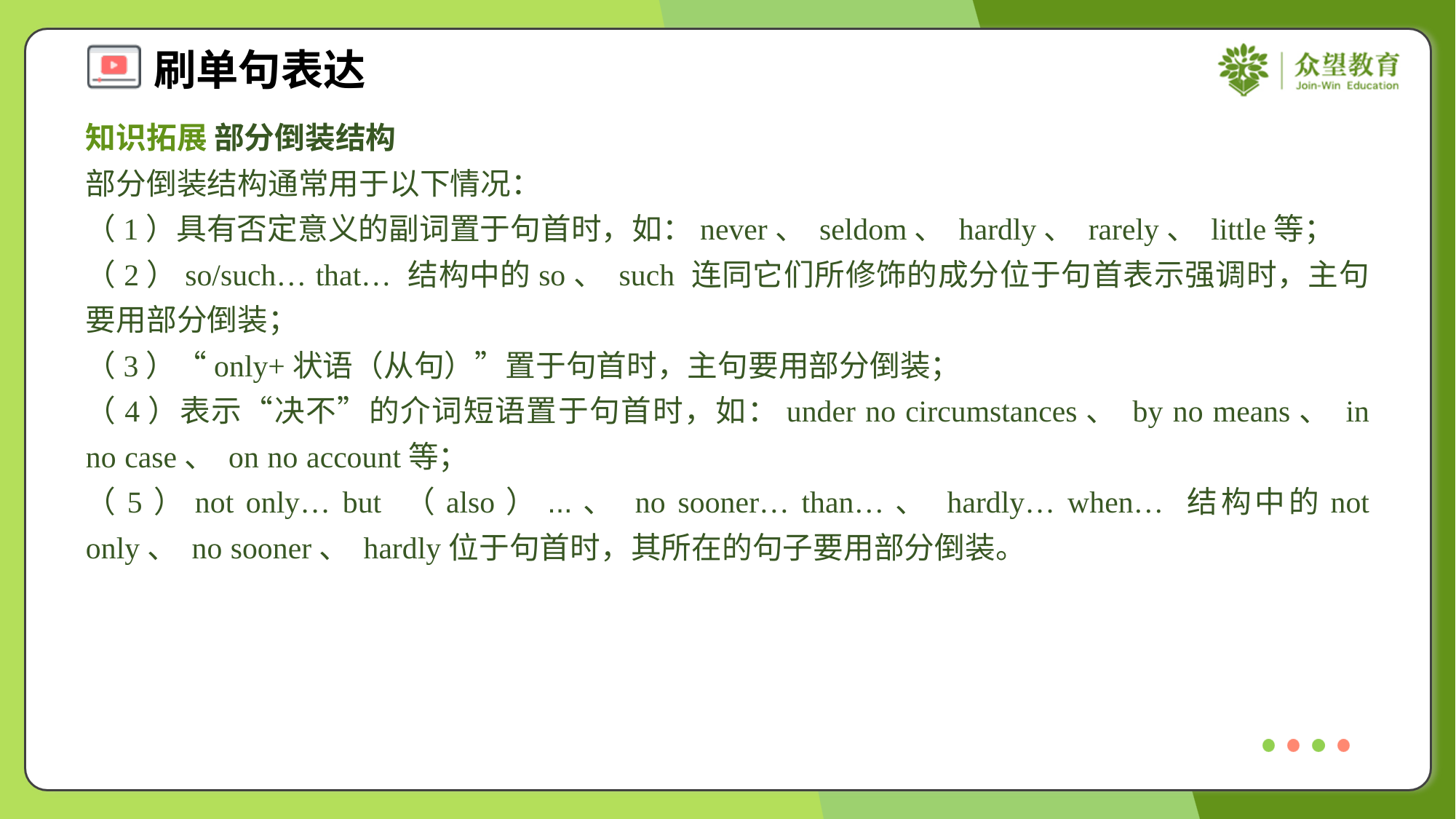

知识拓展 部分倒装结构
部分倒装结构通常用于以下情况：
（1）具有否定意义的副词置于句首时，如：never、 seldom、 hardly、 rarely、 little等；
（2）so/such… that… 结构中的so、 such 连同它们所修饰的成分位于句首表示强调时，主句要用部分倒装；
（3）“only+状语（从句）”置于句首时，主句要用部分倒装；
（4）表示“决不”的介词短语置于句首时，如：under no circumstances、 by no means、 in no case、 on no account等；
（5）not only… but （also）...、 no sooner… than…、 hardly… when… 结构中的not only、 no sooner、 hardly位于句首时，其所在的句子要用部分倒装。